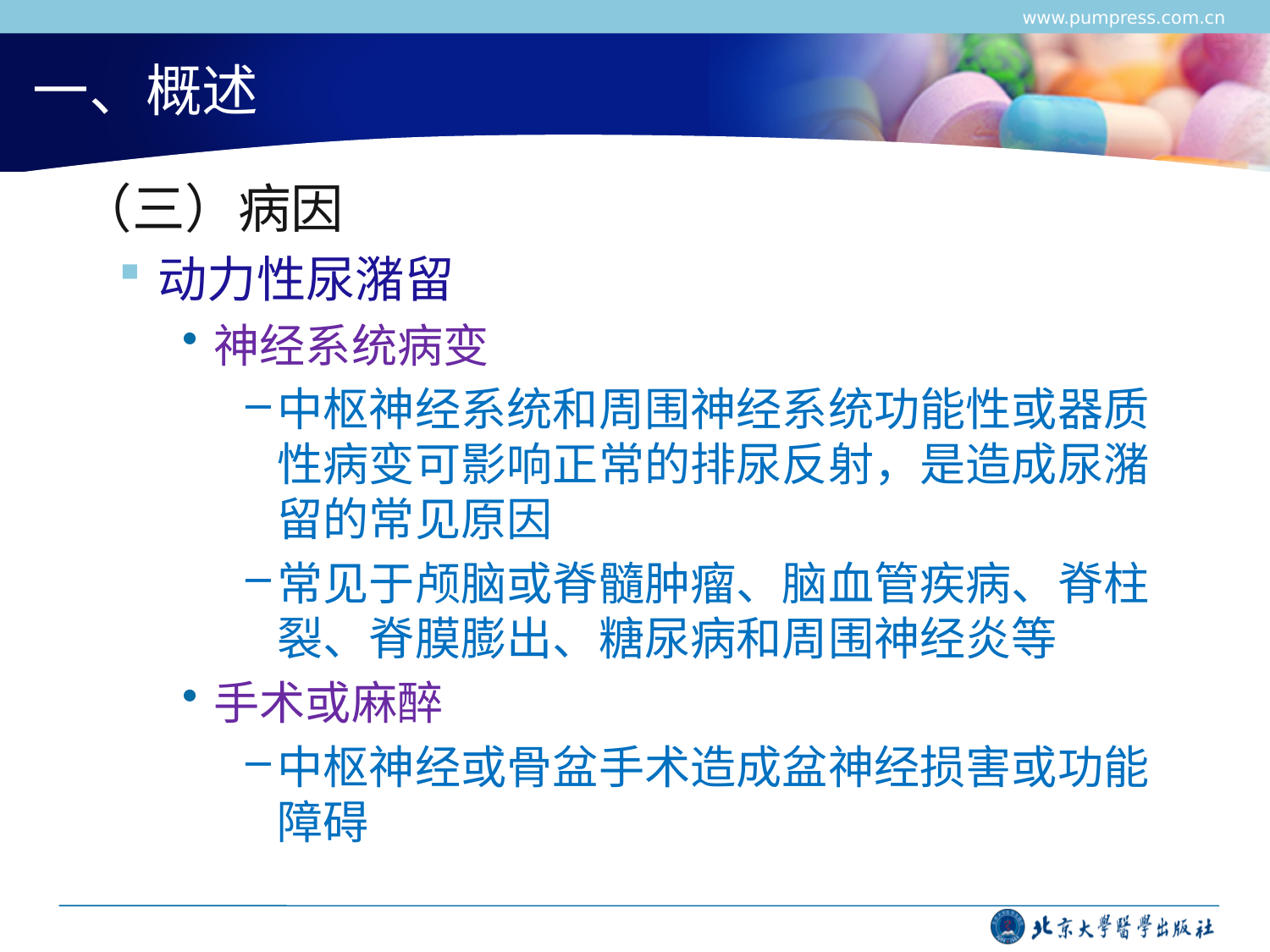

www.pumpress.com.cn
# 一、概述
 （三）病因
动力性尿潴留
神经系统病变
中枢神经系统和周围神经系统功能性或器质性病变可影响正常的排尿反射，是造成尿潴留的常见原因
常见于颅脑或脊髓肿瘤、脑血管疾病、脊柱裂、脊膜膨出、糖尿病和周围神经炎等
手术或麻醉
中枢神经或骨盆手术造成盆神经损害或功能障碍